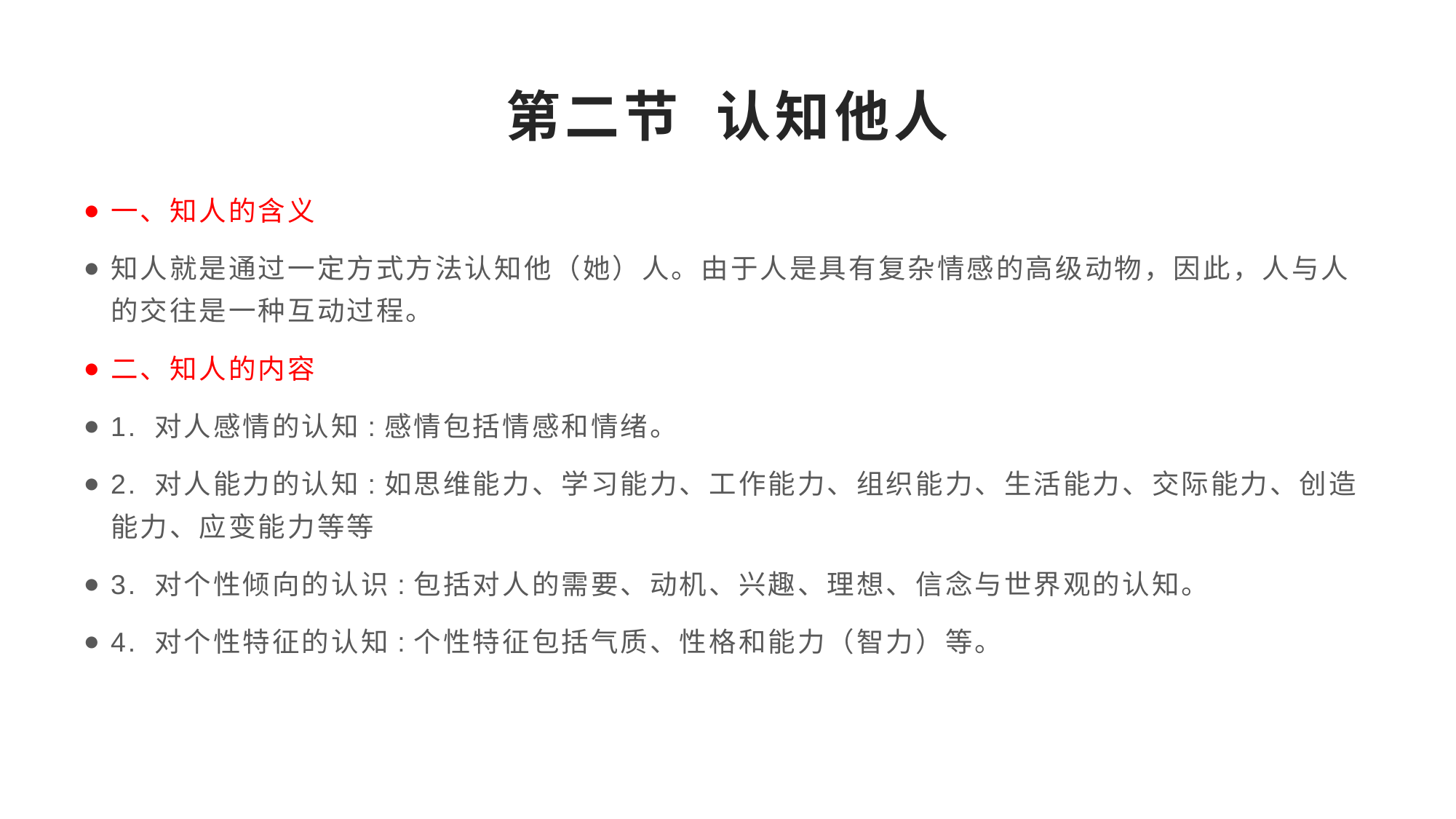

# 第二节  认知他人
一、知人的含义
知人就是通过一定方式方法认知他（她）人。由于人是具有复杂情感的高级动物，因此，人与人的交往是一种互动过程。
二、知人的内容
1. 对人感情的认知:感情包括情感和情绪。
2. 对人能力的认知:如思维能力、学习能力、工作能力、组织能力、生活能力、交际能力、创造能力、应变能力等等
3. 对个性倾向的认识:包括对人的需要、动机、兴趣、理想、信念与世界观的认知。
4. 对个性特征的认知:个性特征包括气质、性格和能力（智力）等。